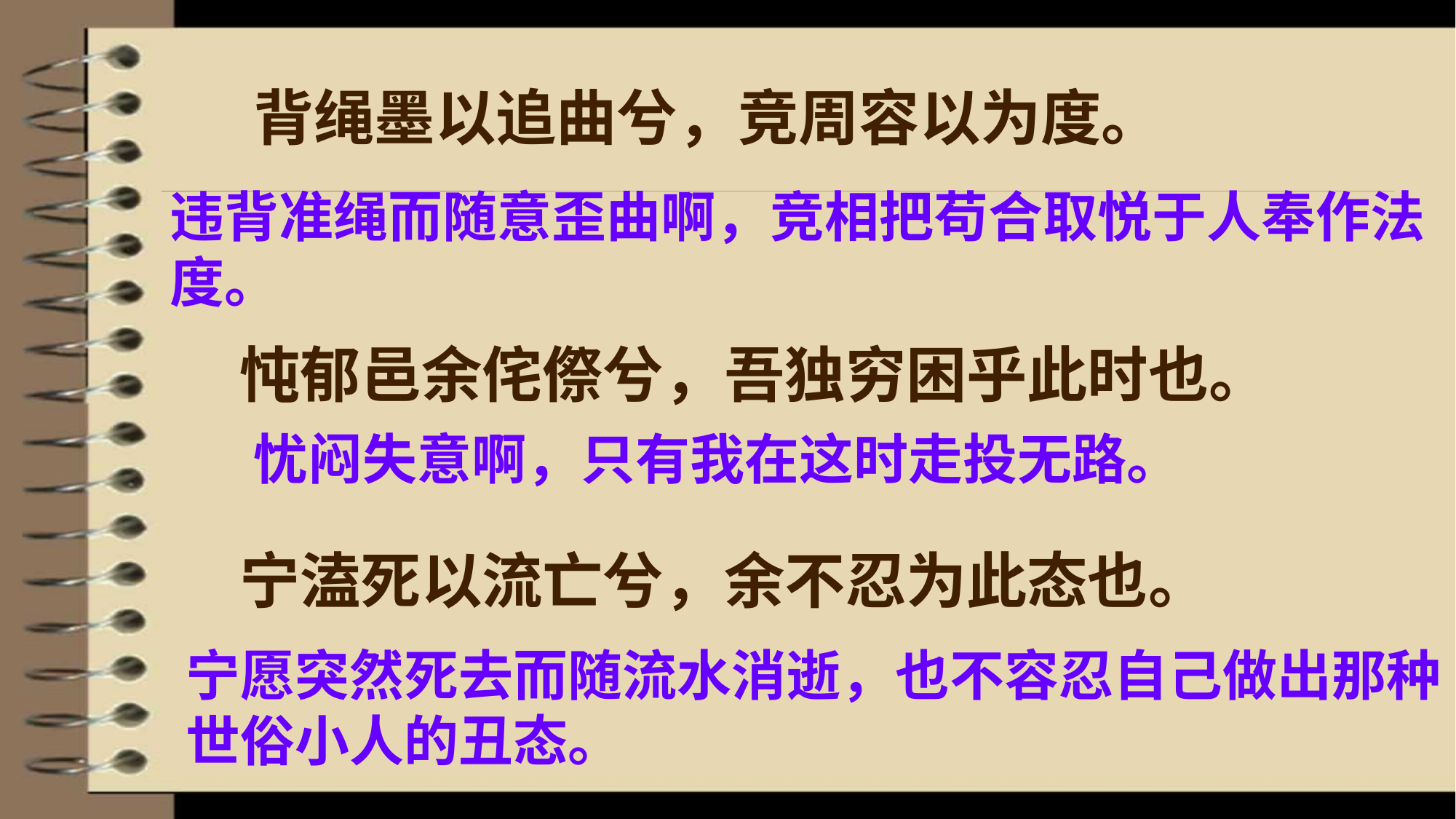

背绳墨以追曲兮，竞周容以为度。

违背准绳而随意歪曲啊，竞相把苟合取悦于人奉作法度。
忳郁邑余侘傺兮，吾独穷困乎此时也。

宁溘死以流亡兮，余不忍为此态也。

忧闷失意啊，只有我在这时走投无路。
宁愿突然死去而随流水消逝，也不容忍自己做出那种世俗小人的丑态。